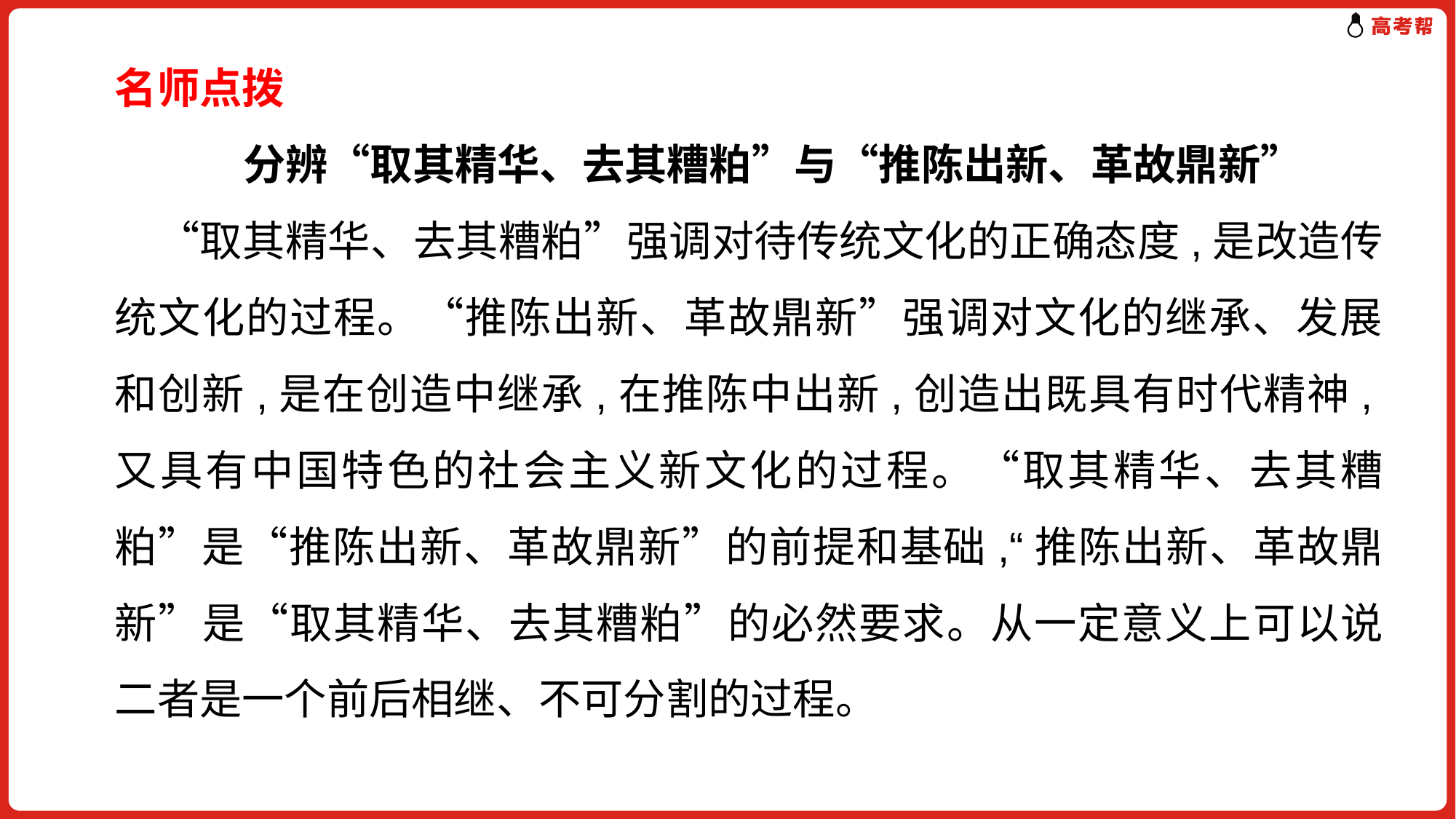

名师点拨
    分辨“取其精华、去其糟粕”与“推陈出新、革故鼎新”
　“取其精华、去其糟粕”强调对待传统文化的正确态度,是改造传统文化的过程。“推陈出新、革故鼎新”强调对文化的继承、发展和创新,是在创造中继承,在推陈中出新,创造出既具有时代精神,又具有中国特色的社会主义新文化的过程。“取其精华、去其糟粕”是“推陈出新、革故鼎新”的前提和基础,“推陈出新、革故鼎新”是“取其精华、去其糟粕”的必然要求。从一定意义上可以说二者是一个前后相继、不可分割的过程。